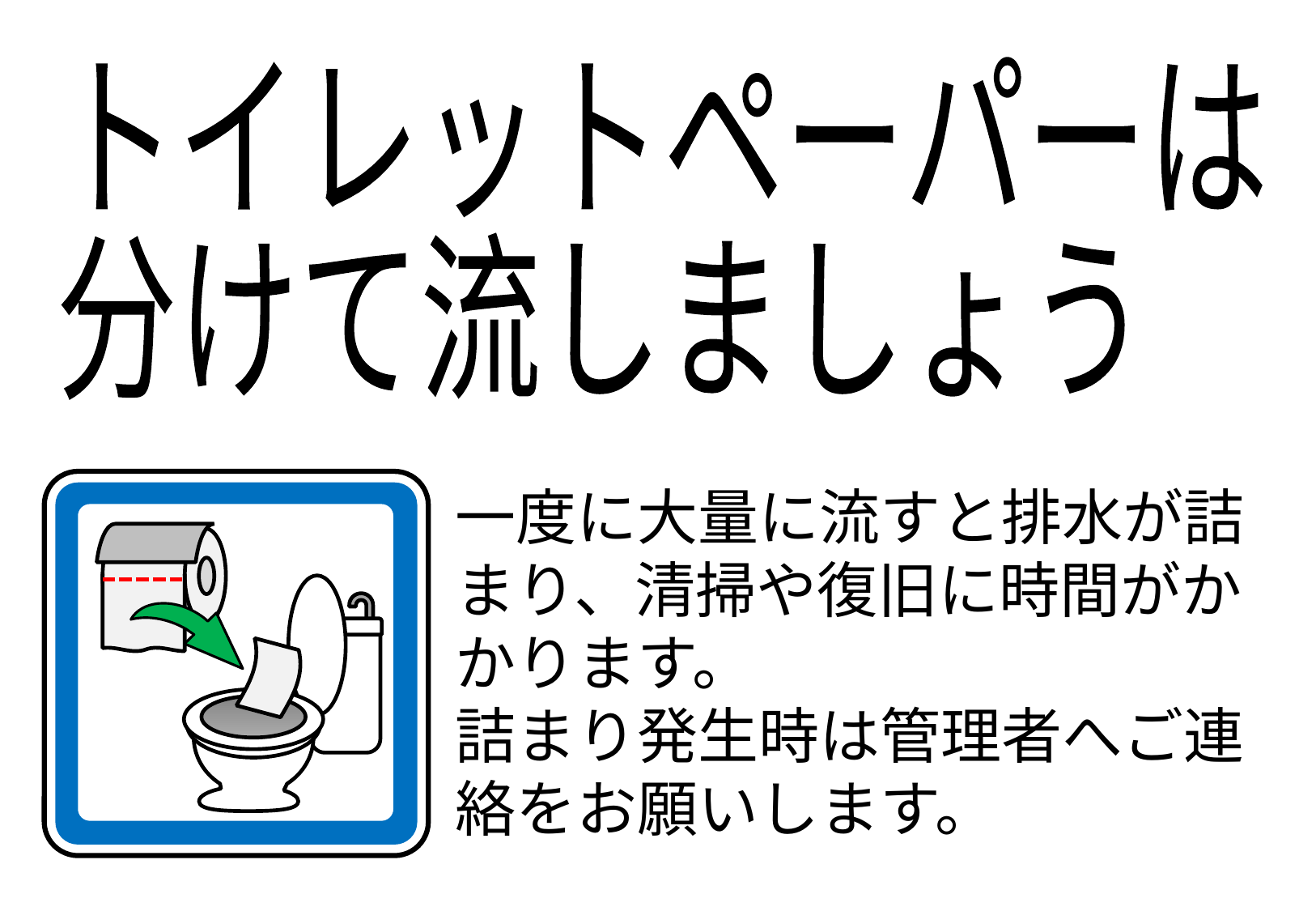

トイレットペーパーは
分けて流しましょう

一度に大量に流すと排水が詰まり、清掃や復旧に時間がかかります。
詰まり発生時は管理者へご連絡をお願いします。